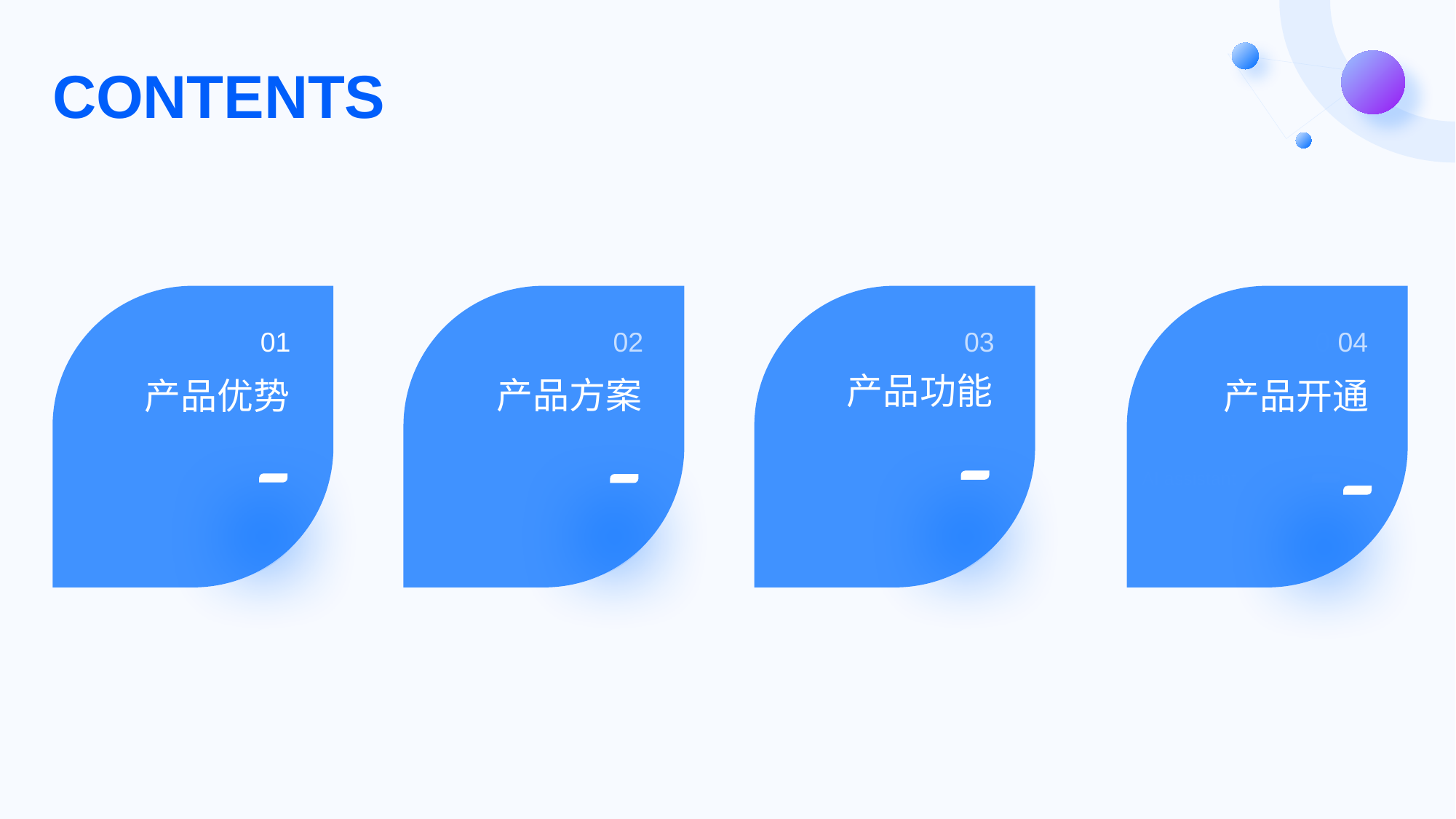

# CONTENTS

01
产品优势

02
产品方案

03
产品功能

04

AI assistant

04
产品开通